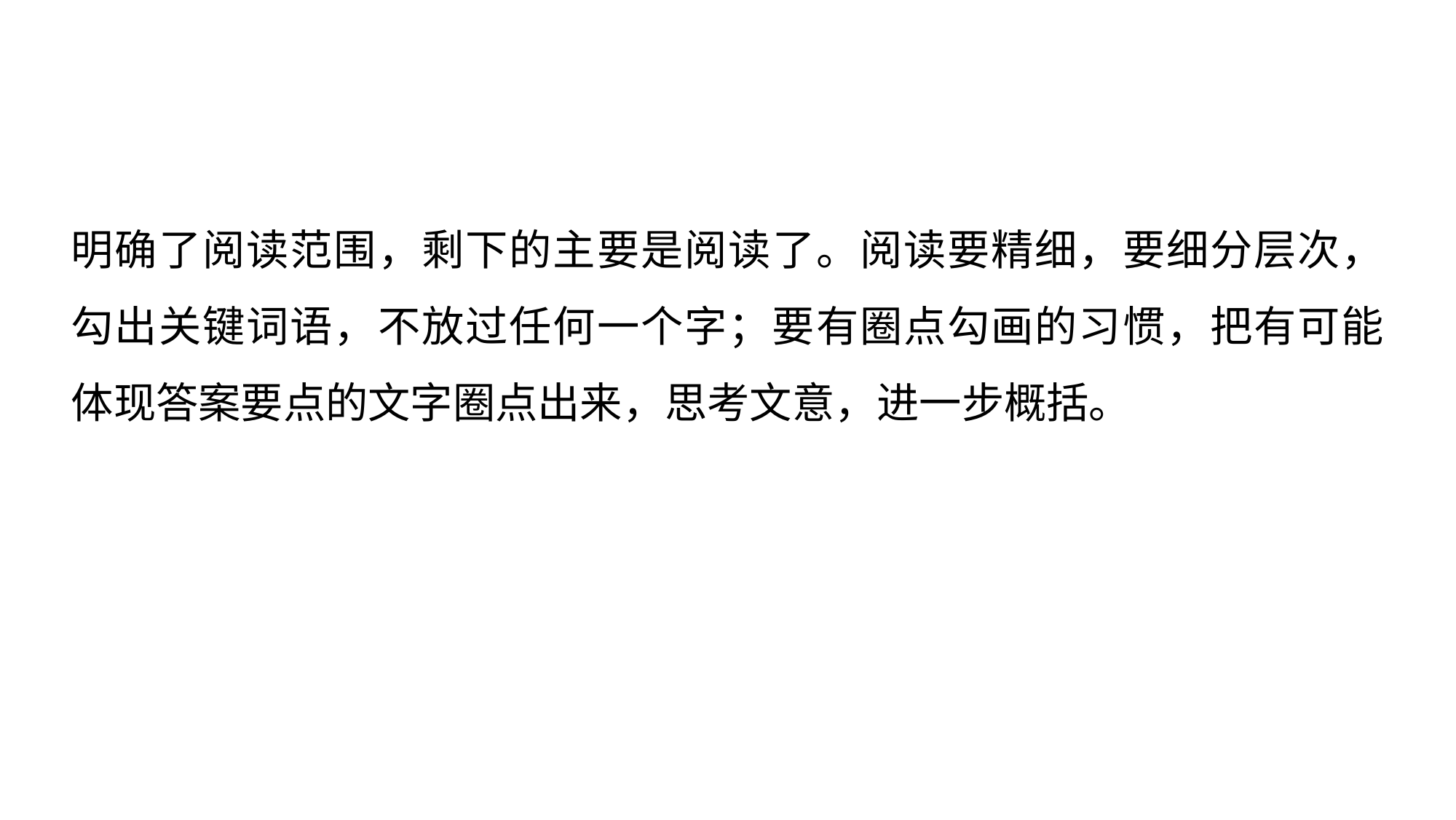

明确了阅读范围，剩下的主要是阅读了。阅读要精细，要细分层次，勾出关键词语，不放过任何一个字；要有圈点勾画的习惯，把有可能体现答案要点的文字圈点出来，思考文意，进一步概括。